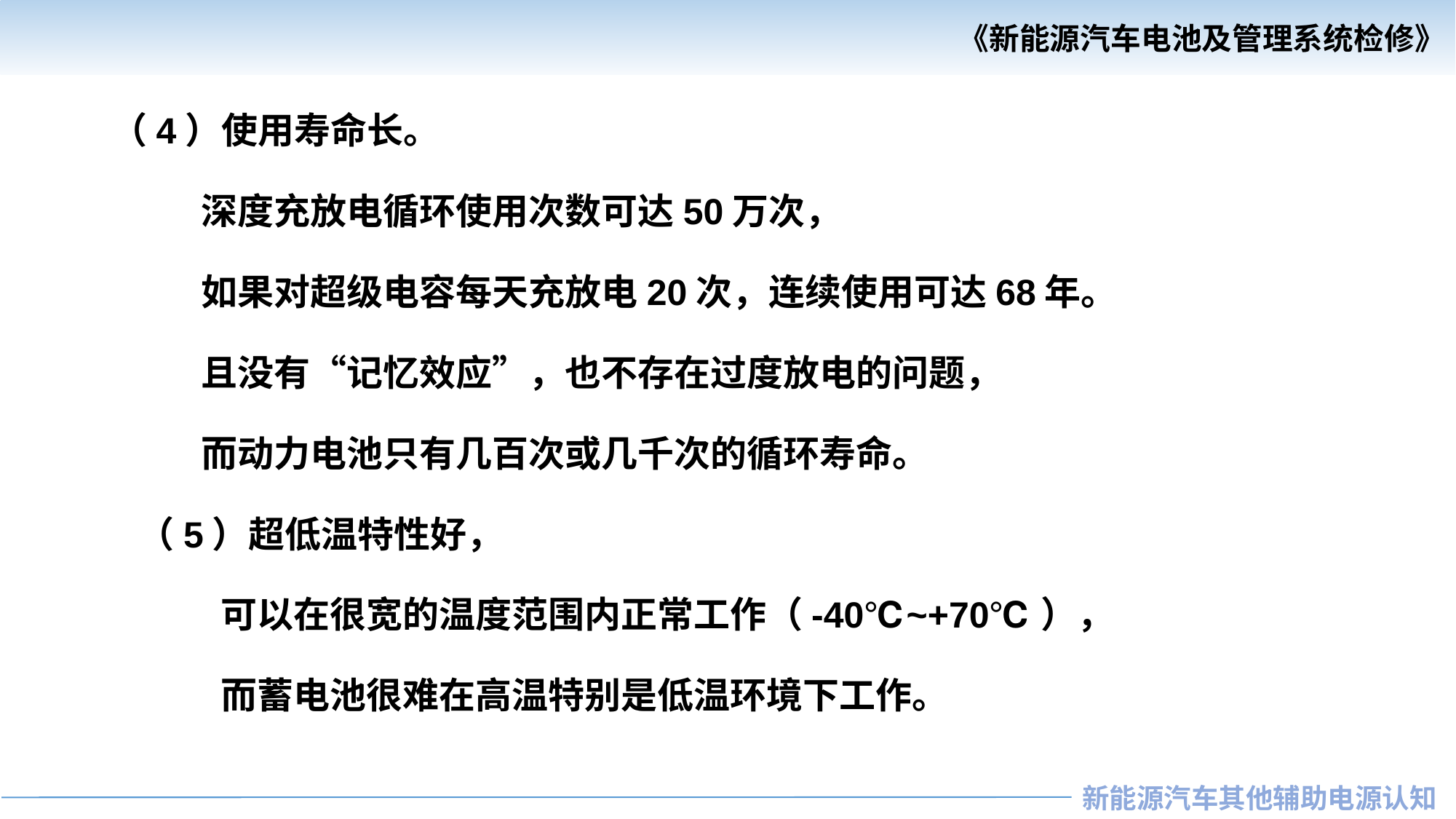

（4）使用寿命长。
          深度充放电循环使用次数可达50万次，
          如果对超级电容每天充放电20次，连续使用可达68年。
          且没有“记忆效应”，也不存在过度放电的问题，
          而动力电池只有几百次或几千次的循环寿命。
（5）超低温特性好，
         可以在很宽的温度范围内正常工作（-40℃~+70℃），
         而蓄电池很难在高温特别是低温环境下工作。